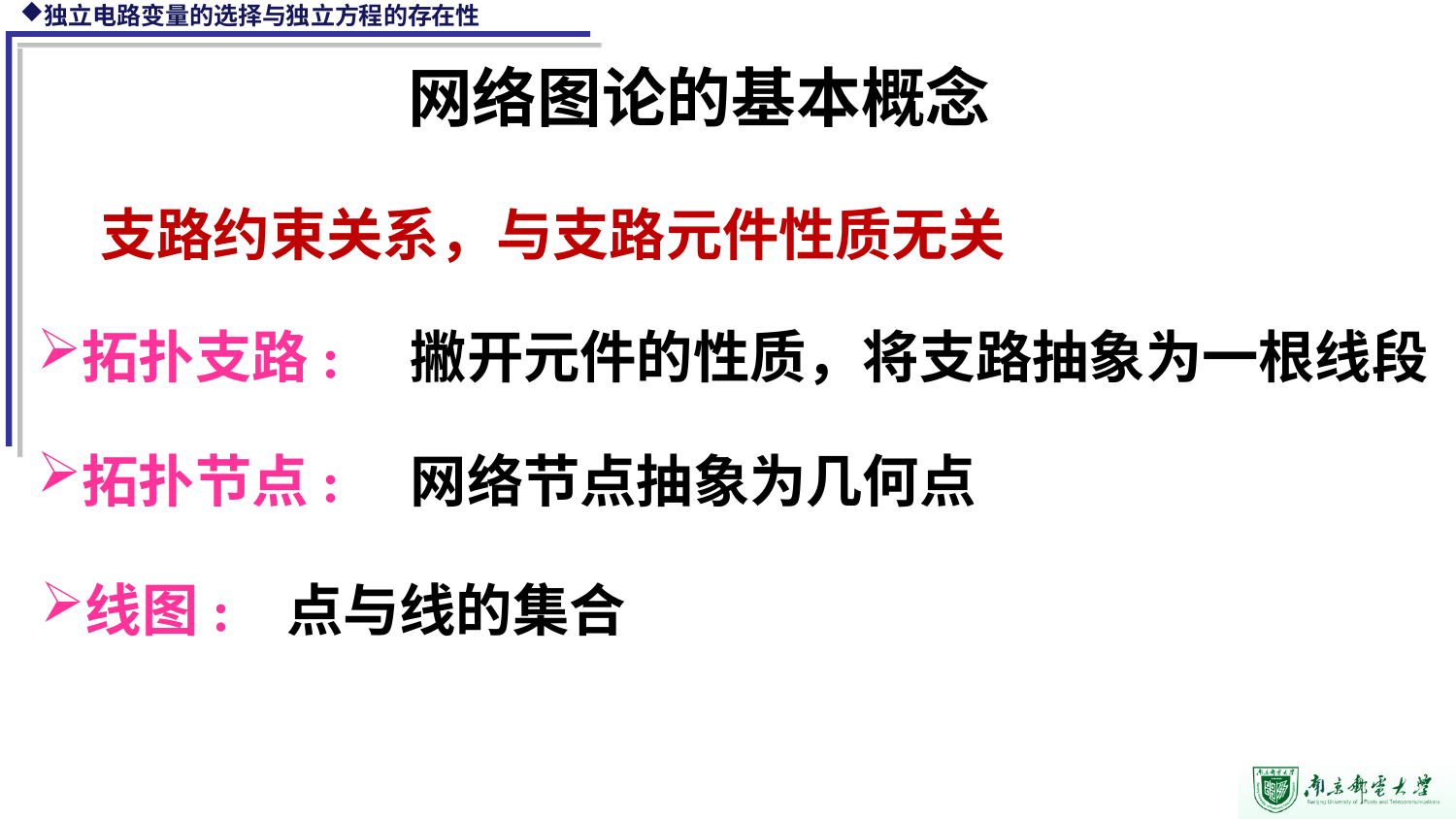

网络图论的基本概念
   支路约束关系，与支路元件性质无关
拓扑支路:    撇开元件的性质，将支路抽象为一根线段
拓扑节点:    网络节点抽象为几何点
线图:   点与线的集合